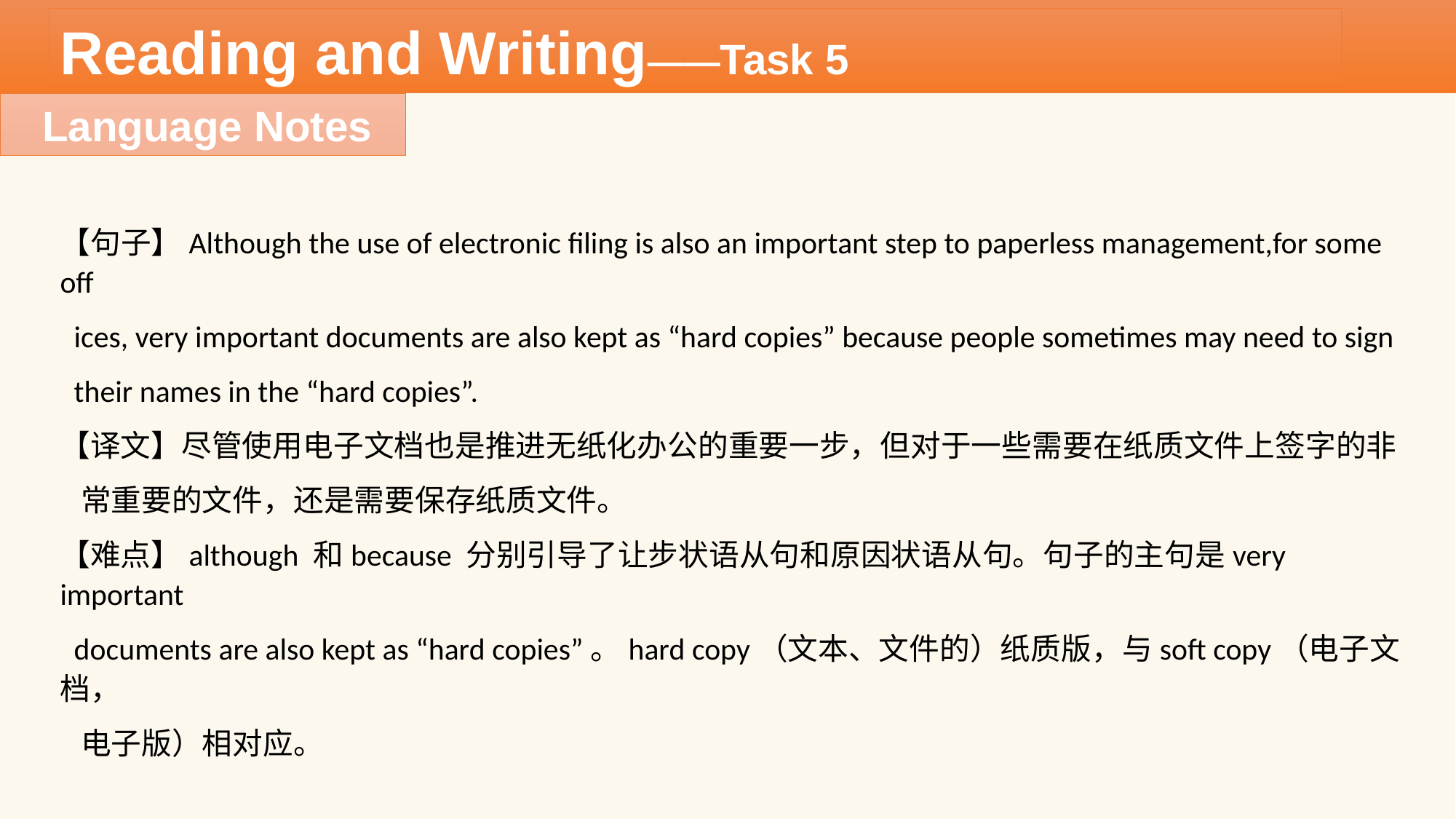

Reading and Writing——Task 5
Language Notes

【句子】Although the use of electronic filing is also an important step to paperless management,for some off
  ices, very important documents are also kept as “hard copies” because people sometimes may need to sign
  their names in the “hard copies”.
【译文】尽管使用电子文档也是推进无纸化办公的重要一步，但对于一些需要在纸质文件上签字的非
  常重要的文件，还是需要保存纸质文件。
【难点】although 和because 分别引导了让步状语从句和原因状语从句。句子的主句是very important
  documents are also kept as “hard copies”。hard copy（文本、文件的）纸质版，与soft copy（电子文档，
  电子版）相对应。